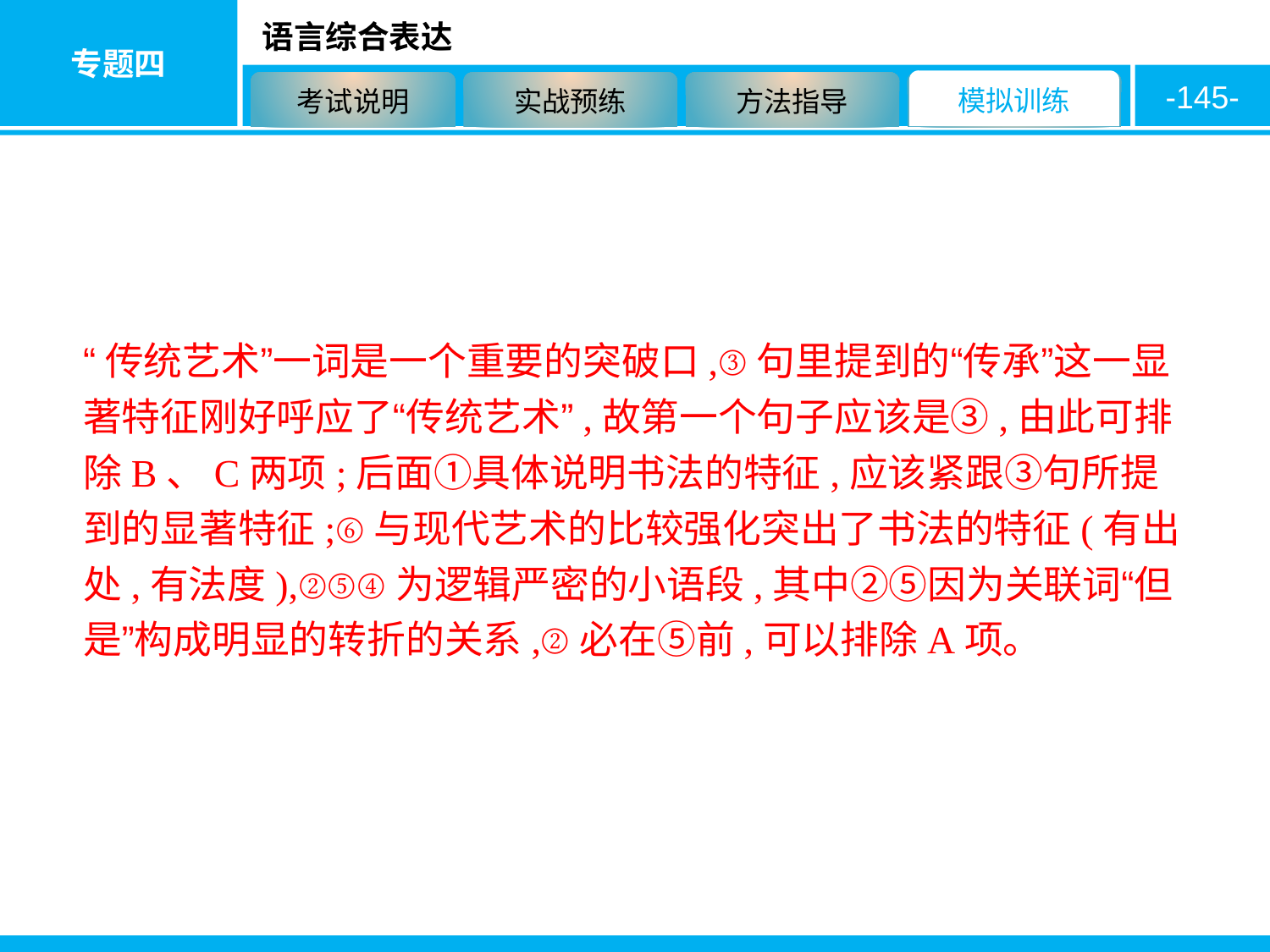

-145-
“传统艺术”一词是一个重要的突破口,③句里提到的“传承”这一显著特征刚好呼应了“传统艺术”,故第一个句子应该是③,由此可排除B、C两项;后面①具体说明书法的特征,应该紧跟③句所提到的显著特征;⑥与现代艺术的比较强化突出了书法的特征(有出处,有法度),②⑤④为逻辑严密的小语段,其中②⑤因为关联词“但是”构成明显的转折的关系,②必在⑤前,可以排除A项。